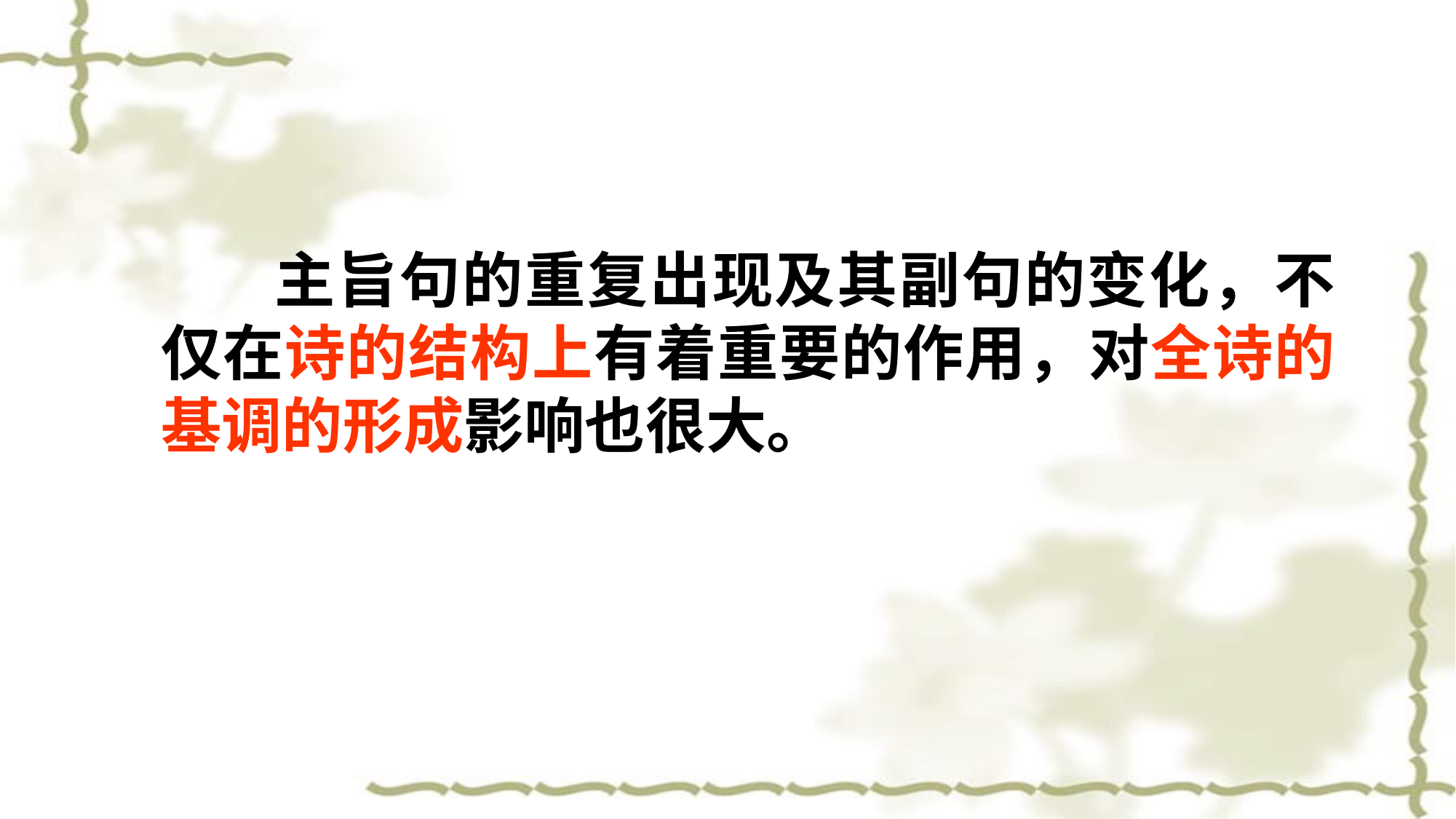

主旨句的重复出现及其副句的变化，不仅在诗的结构上有着重要的作用，对全诗的基调的形成影响也很大。